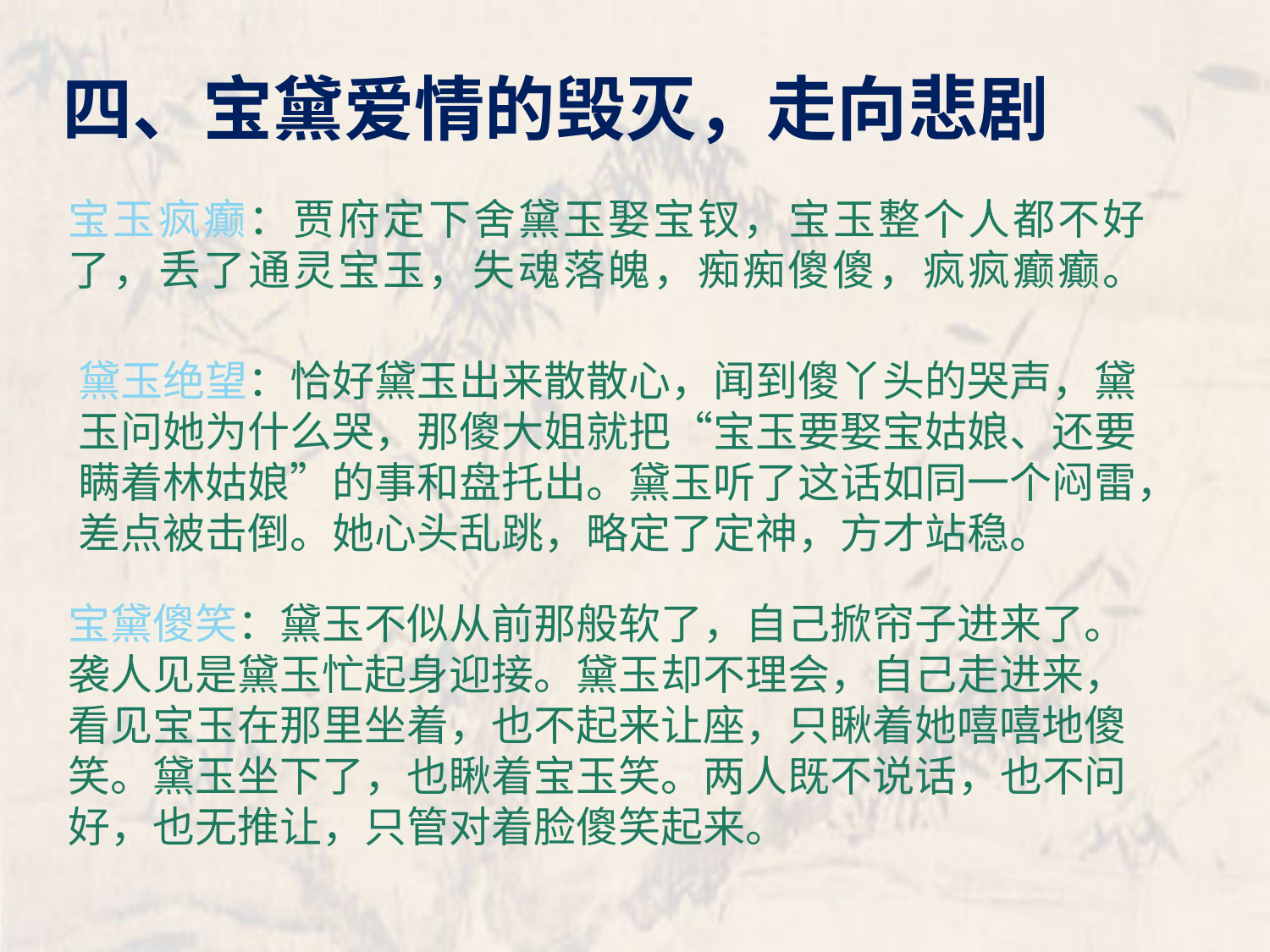

四、宝黛爱情的毁灭，走向悲剧
宝玉疯癫：贾府定下舍黛玉娶宝钗，宝玉整个人都不好了，丢了通灵宝玉，失魂落魄，痴痴傻傻，疯疯癫癫。
黛玉绝望：恰好黛玉出来散散心，闻到傻丫头的哭声，黛玉问她为什么哭，那傻大姐就把“宝玉要娶宝姑娘、还要瞒着林姑娘”的事和盘托出。黛玉听了这话如同一个闷雷，差点被击倒。她心头乱跳，略定了定神，方才站稳。
宝黛傻笑：黛玉不似从前那般软了，自己掀帘子进来了。袭人见是黛玉忙起身迎接。黛玉却不理会，自己走进来，看见宝玉在那里坐着，也不起来让座，只瞅着她嘻嘻地傻笑。黛玉坐下了，也瞅着宝玉笑。两人既不说话，也不问好，也无推让，只管对着脸傻笑起来。